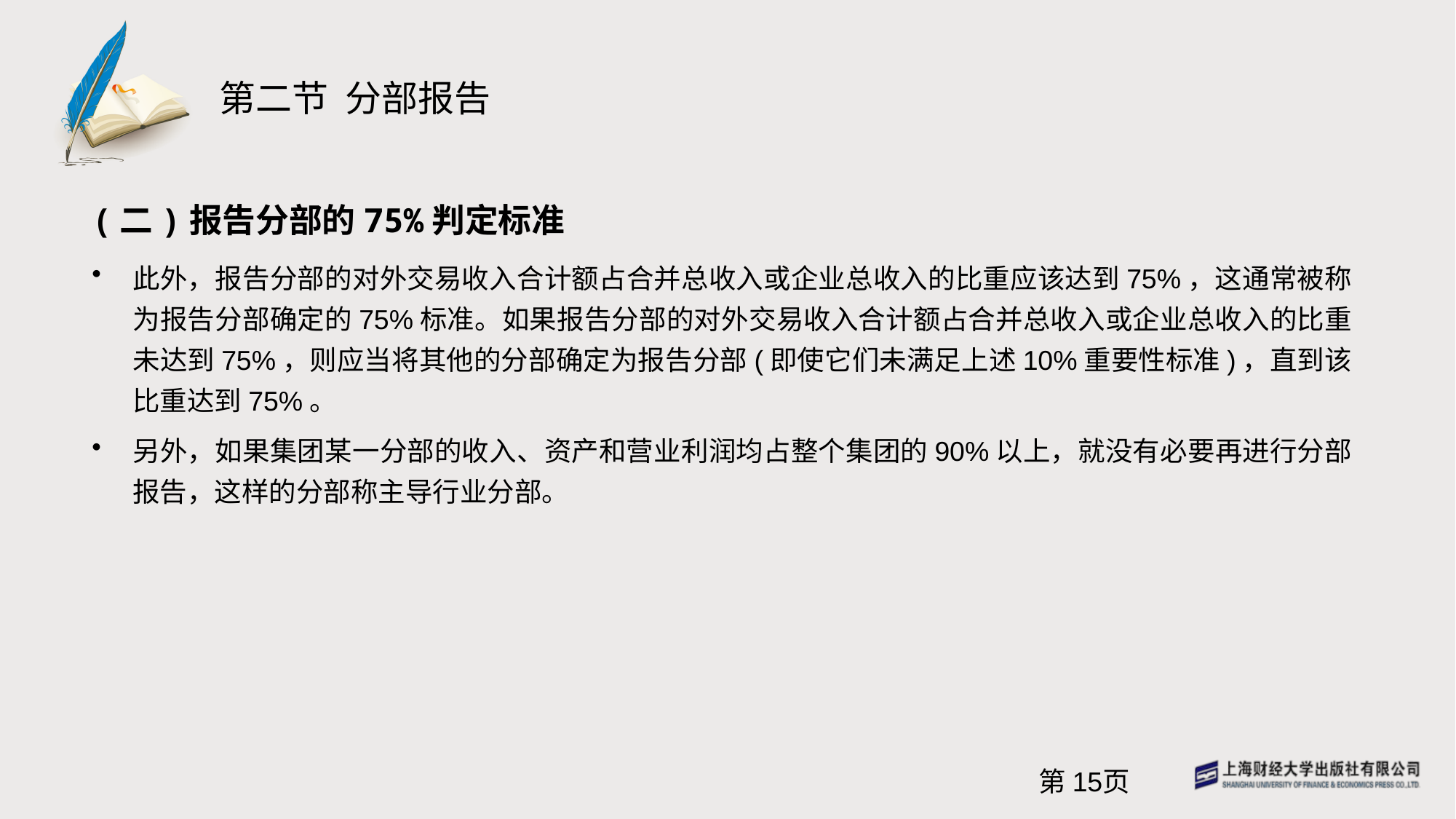

# 第二节  分部报告
(二)报告分部的75%判定标准
此外，报告分部的对外交易收入合计额占合并总收入或企业总收入的比重应该达到75%，这通常被称为报告分部确定的75%标准。如果报告分部的对外交易收入合计额占合并总收入或企业总收入的比重未达到75%，则应当将其他的分部确定为报告分部(即使它们未满足上述10%重要性标准)，直到该比重达到75%。
另外，如果集团某一分部的收入、资产和营业利润均占整个集团的90%以上，就没有必要再进行分部报告，这样的分部称主导行业分部。

15